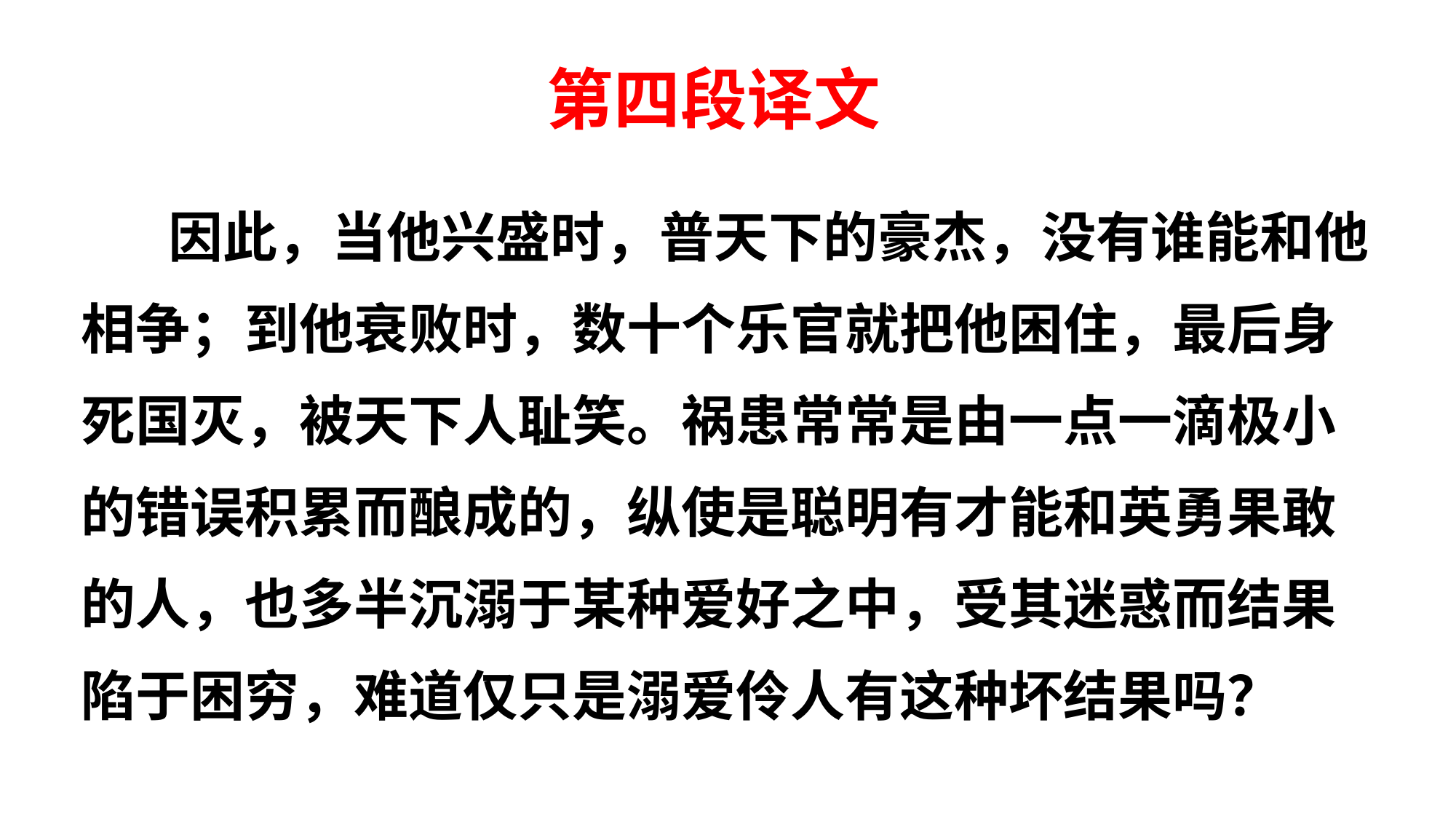

# 第四段译文
      因此，当他兴盛时，普天下的豪杰，没有谁能和他相争；到他衰败时，数十个乐官就把他困住，最后身死国灭，被天下人耻笑。祸患常常是由一点一滴极小的错误积累而酿成的，纵使是聪明有才能和英勇果敢的人，也多半沉溺于某种爱好之中，受其迷惑而结果陷于困穷，难道仅只是溺爱伶人有这种坏结果吗？